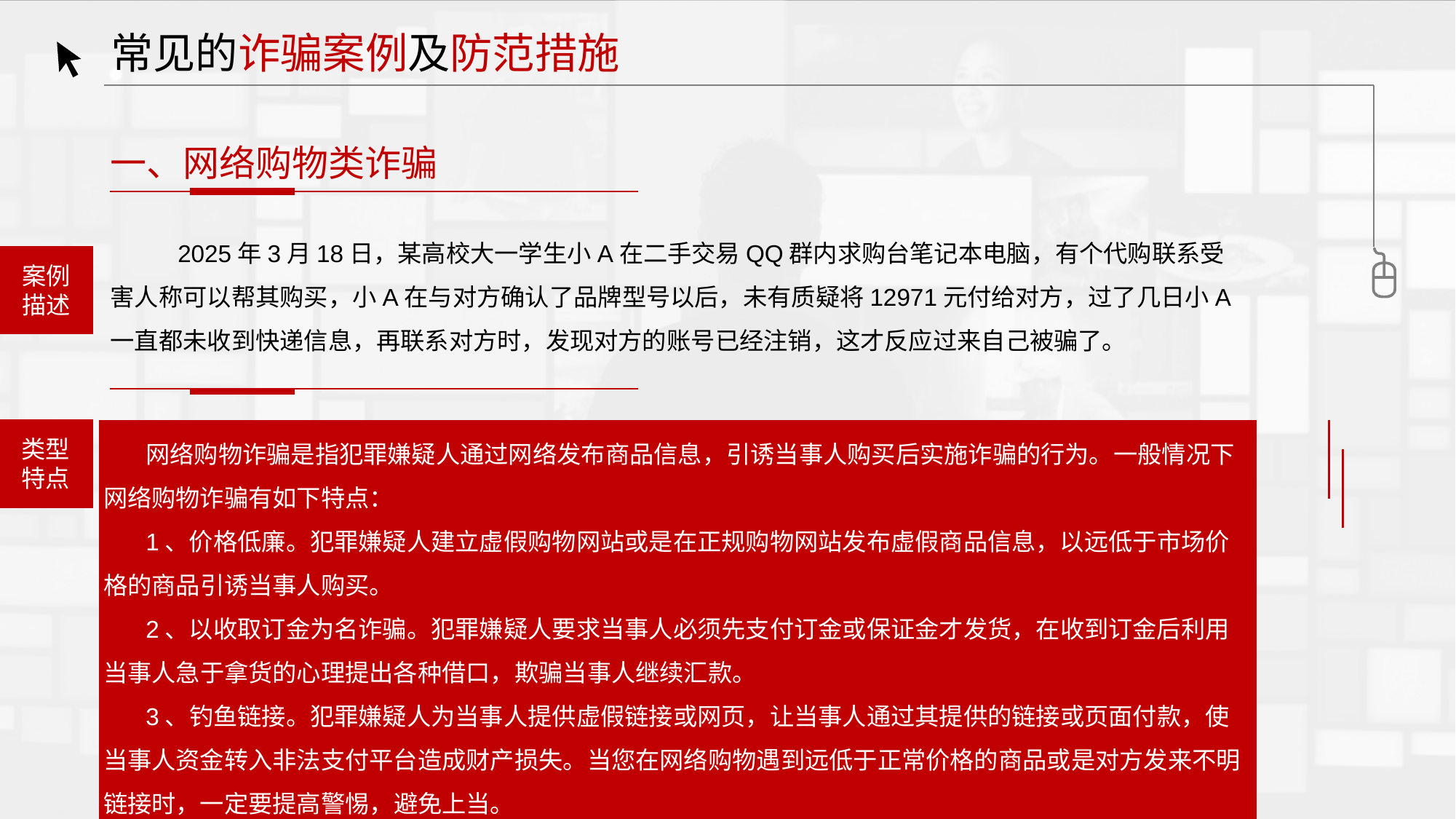

常见的诈骗案例及防范措施
一、网络购物类诈骗

          2025年3月18日，某高校大一学生小A在二手交易QQ群内求购台笔记本电脑，有个代购联系受害人称可以帮其购买，小A在与对方确认了品牌型号以后，未有质疑将12971元付给对方，过了几日小A一直都未收到快递信息，再联系对方时，发现对方的账号已经注销，这才反应过来自己被骗了。

案例
描述

网络购物诈骗是指犯罪嫌疑人通过网络发布商品信息，引诱当事人购买后实施诈骗的行为。一般情况下网络购物诈骗有如下特点：
1、价格低廉。犯罪嫌疑人建立虚假购物网站或是在正规购物网站发布虚假商品信息，以远低于市场价格的商品引诱当事人购买。
2、以收取订金为名诈骗。犯罪嫌疑人要求当事人必须先支付订金或保证金才发货，在收到订金后利用当事人急于拿货的心理提出各种借口，欺骗当事人继续汇款。
3、钓鱼链接。犯罪嫌疑人为当事人提供虚假链接或网页，让当事人通过其提供的链接或页面付款，使当事人资金转入非法支付平台造成财产损失。当您在网络购物遇到远低于正常价格的商品或是对方发来不明链接时，一定要提高警惕，避免上当。

类型
特点